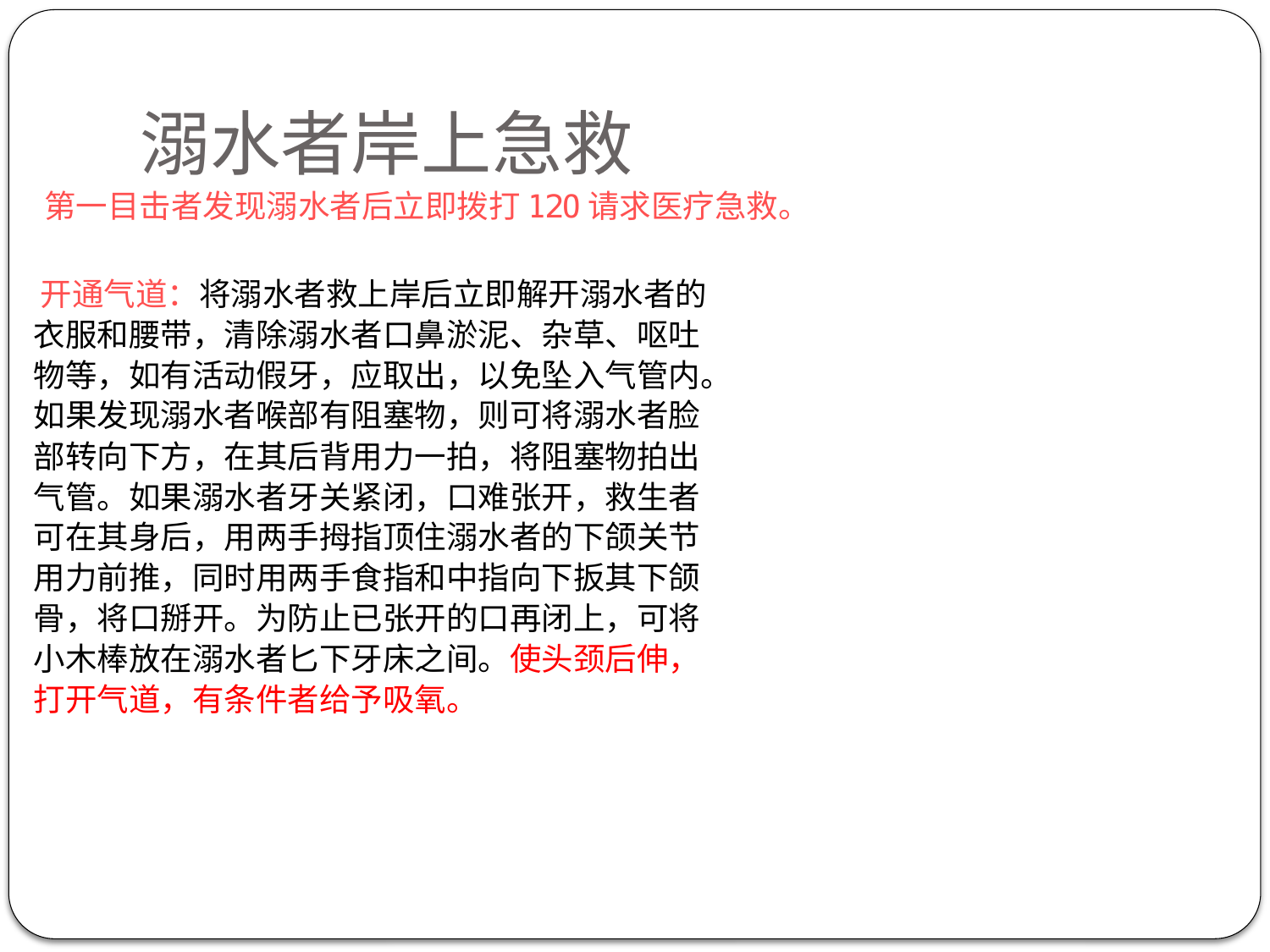

# 溺水者岸上急救
第一目击者发现溺水者后立即拨打120请求医疗急救。

 开通气道：将溺水者救上岸后立即解开溺水者的
衣服和腰带，清除溺水者口鼻淤泥、杂草、呕吐
物等，如有活动假牙，应取出，以免坠入气管内。
如果发现溺水者喉部有阻塞物，则可将溺水者脸
部转向下方，在其后背用力一拍，将阻塞物拍出
气管。如果溺水者牙关紧闭，口难张开，救生者
可在其身后，用两手拇指顶住溺水者的下颌关节
用力前推，同时用两手食指和中指向下扳其下颌
骨，将口掰开。为防止已张开的口再闭上，可将
小木棒放在溺水者匕下牙床之间。使头颈后伸，
打开气道，有条件者给予吸氧。